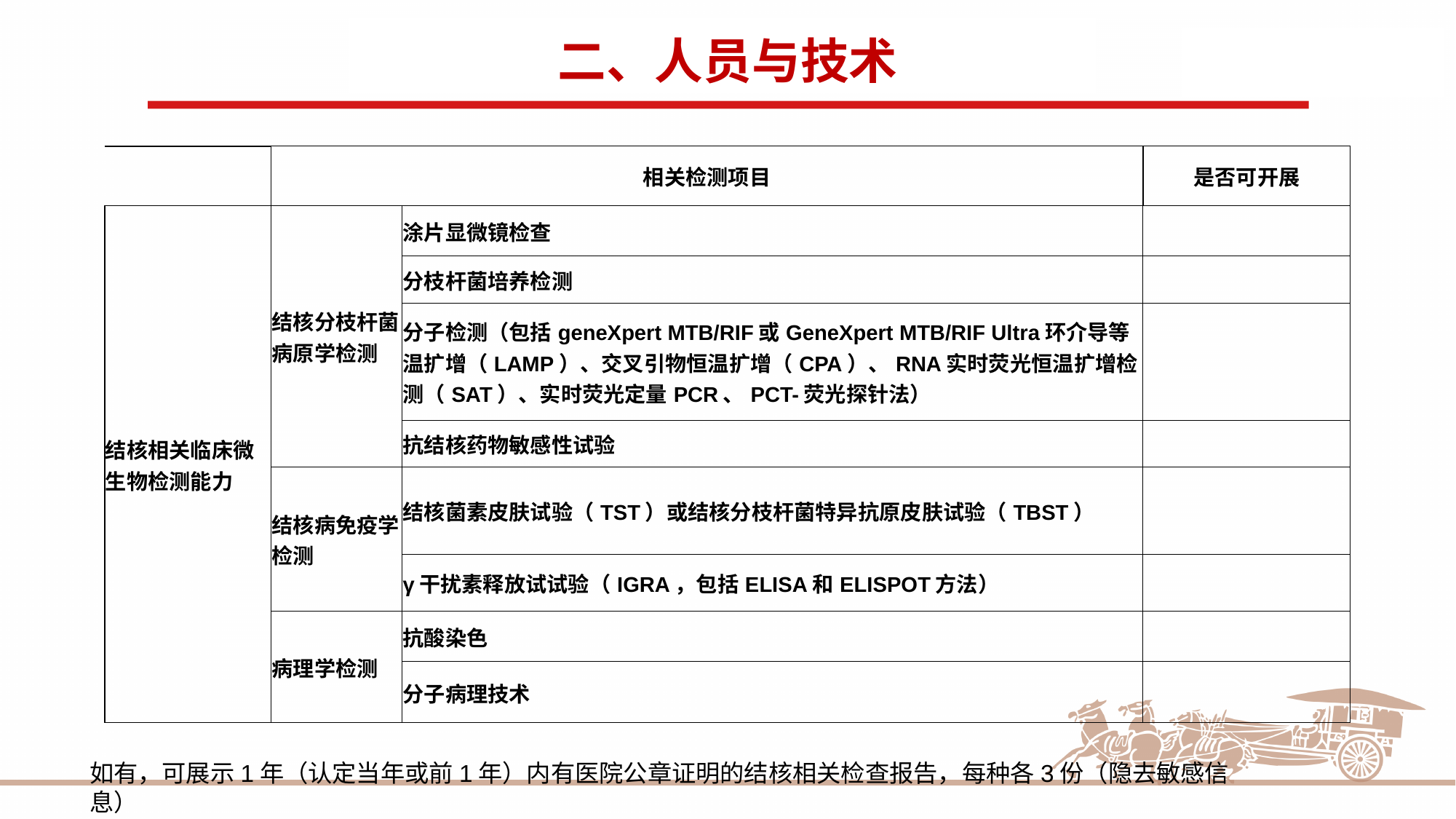

二、人员与技术
|  | 相关检测项目 |  | 是否可开展 |
| --- | --- | --- | --- |
| 结核相关临床微生物检测能力 | 结核分枝杆菌病原学检测 | 涂片显微镜检查 |  |
|  |  | 分枝杆菌培养检测 |  |
|  |  | 分子检测（包括geneXpert MTB/RIF或GeneXpert MTB/RIF Ultra环介导等温扩增（LAMP）、交叉引物恒温扩增（CPA）、RNA实时荧光恒温扩增检测（SAT）、实时荧光定量PCR、PCT-荧光探针法） |  |
|  |  | 抗结核药物敏感性试验 |  |
|  | 结核病免疫学检测 | 结核菌素皮肤试验（TST）或结核分枝杆菌特异抗原皮肤试验（TBST） |  |
|  |  | γ干扰素释放试试验（IGRA，包括ELISA和ELISPOT方法） |  |
|  | 病理学检测 | 抗酸染色 |  |
|  |  | 分子病理技术 |  |
如有，可展示1年（认定当年或前1年）内有医院公章证明的结核相关检查报告，每种各3份（隐去敏感信息）